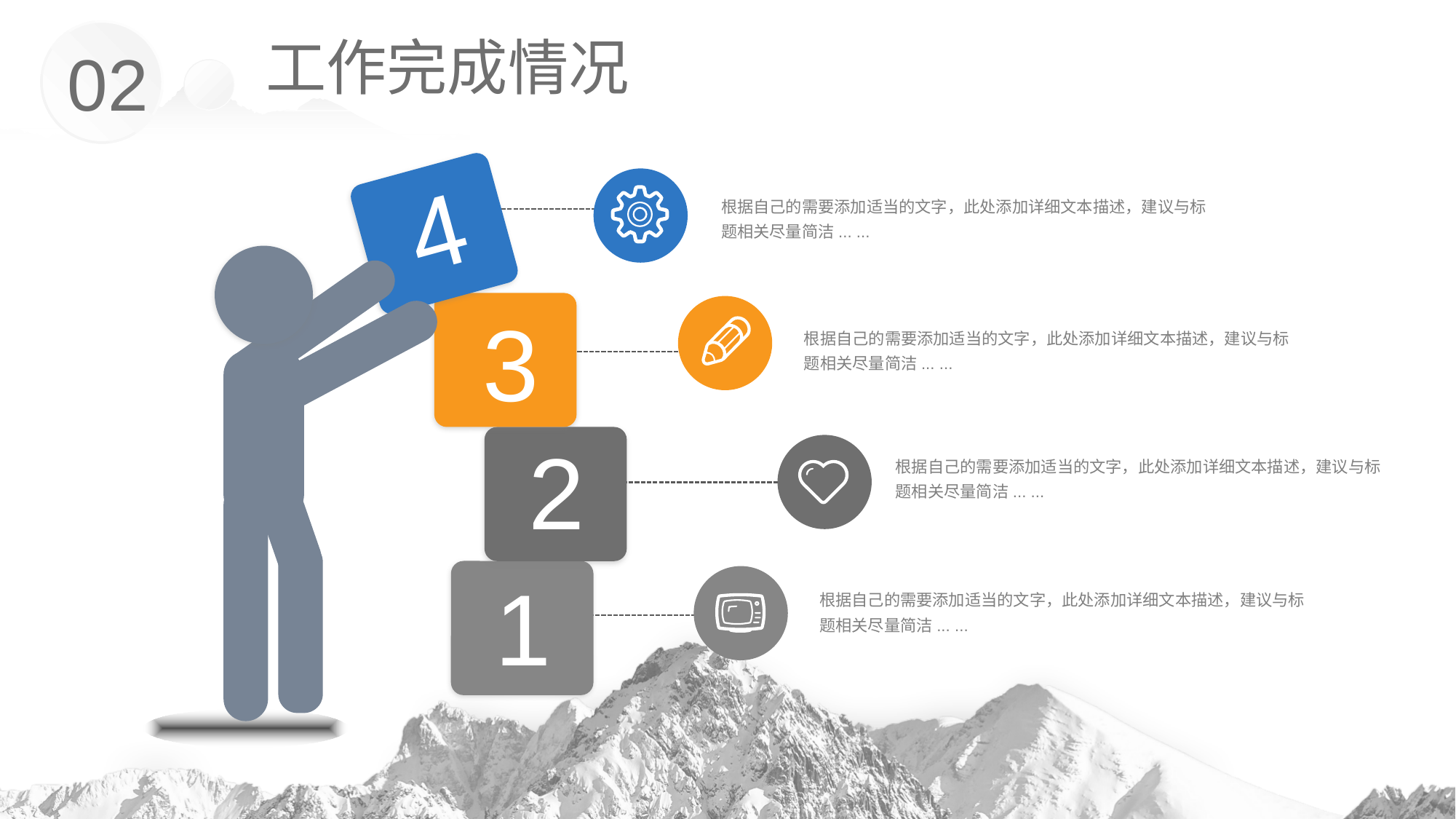

工作完成情况
02
4

根据自己的需要添加适当的文字，此处添加详细文本描述，建议与标题相关尽量简洁... ...

3

根据自己的需要添加适当的文字，此处添加详细文本描述，建议与标题相关尽量简洁... ...
2

根据自己的需要添加适当的文字，此处添加详细文本描述，建议与标题相关尽量简洁... ...
1

根据自己的需要添加适当的文字，此处添加详细文本描述，建议与标题相关尽量简洁... ...